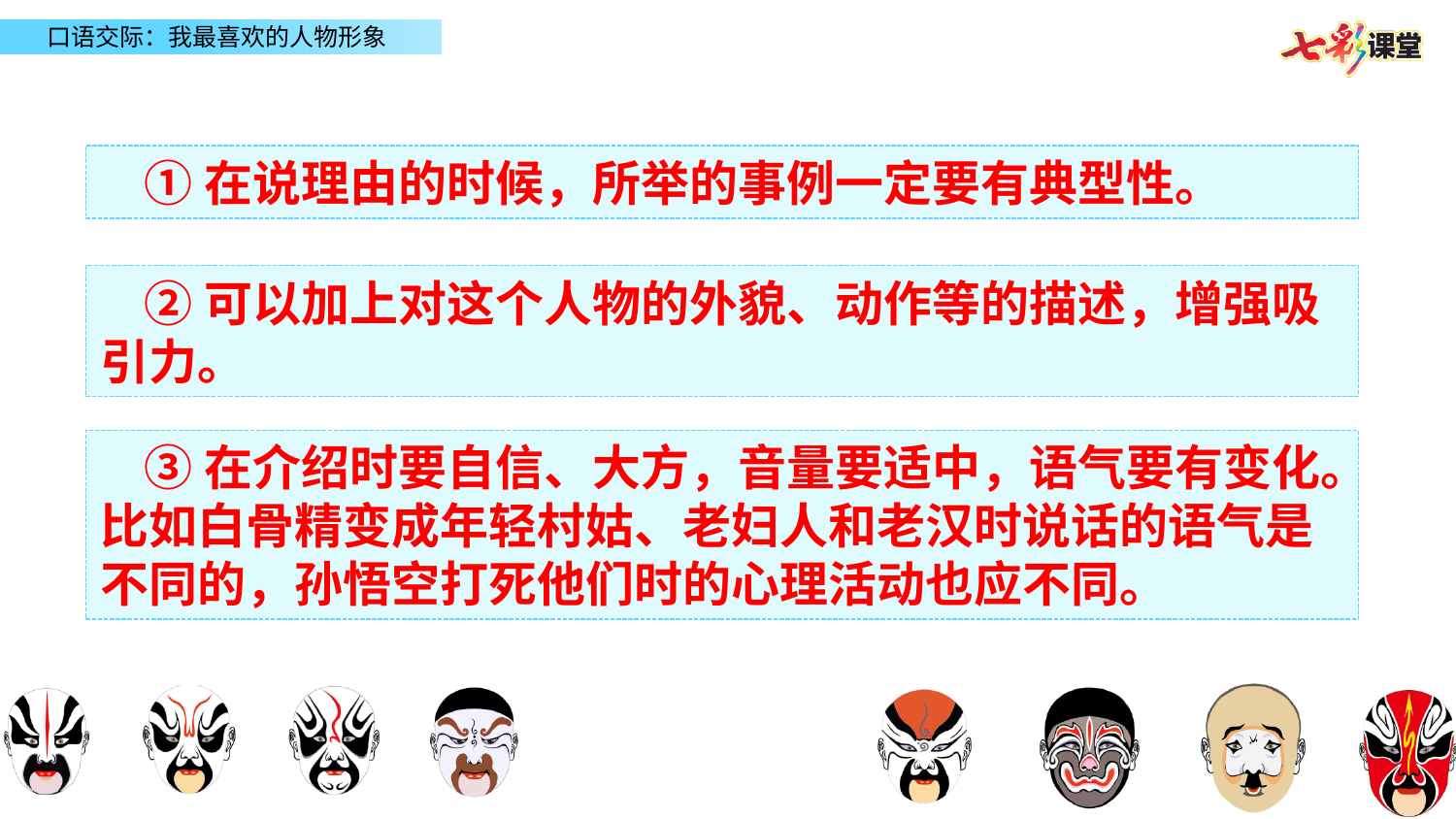

①在说理由的时候，所举的事例一定要有典型性。
    ②可以加上对这个人物的外貌、动作等的描述，增强吸引力。
    ③在介绍时要自信、大方，音量要适中，语气要有变化。比如白骨精变成年轻村姑、老妇人和老汉时说话的语气是不同的，孙悟空打死他们时的心理活动也应不同。